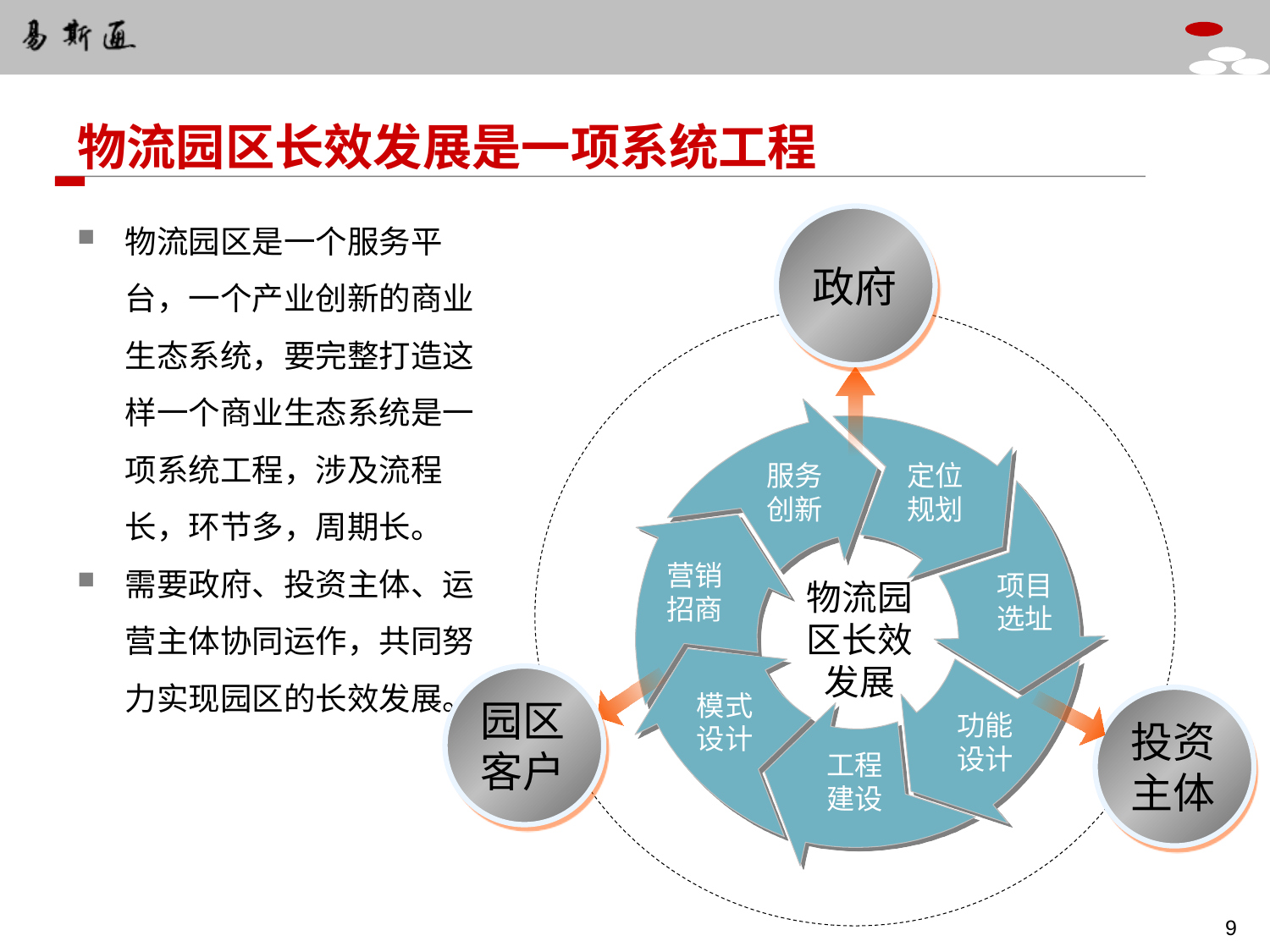

物流园区长效发展是一项系统工程

物流园区是一个服务平台，一个产业创新的商业生态系统，要完整打造这样一个商业生态系统是一项系统工程，涉及流程长，环节多，周期长。
需要政府、投资主体、运营主体协同运作，共同努力实现园区的长效发展。
政府

服务创新
定位规划
营销招商
项目选址
物流园区长效发展
模式设计
功能设计
工程建设
园区
客户

投资
主体

9